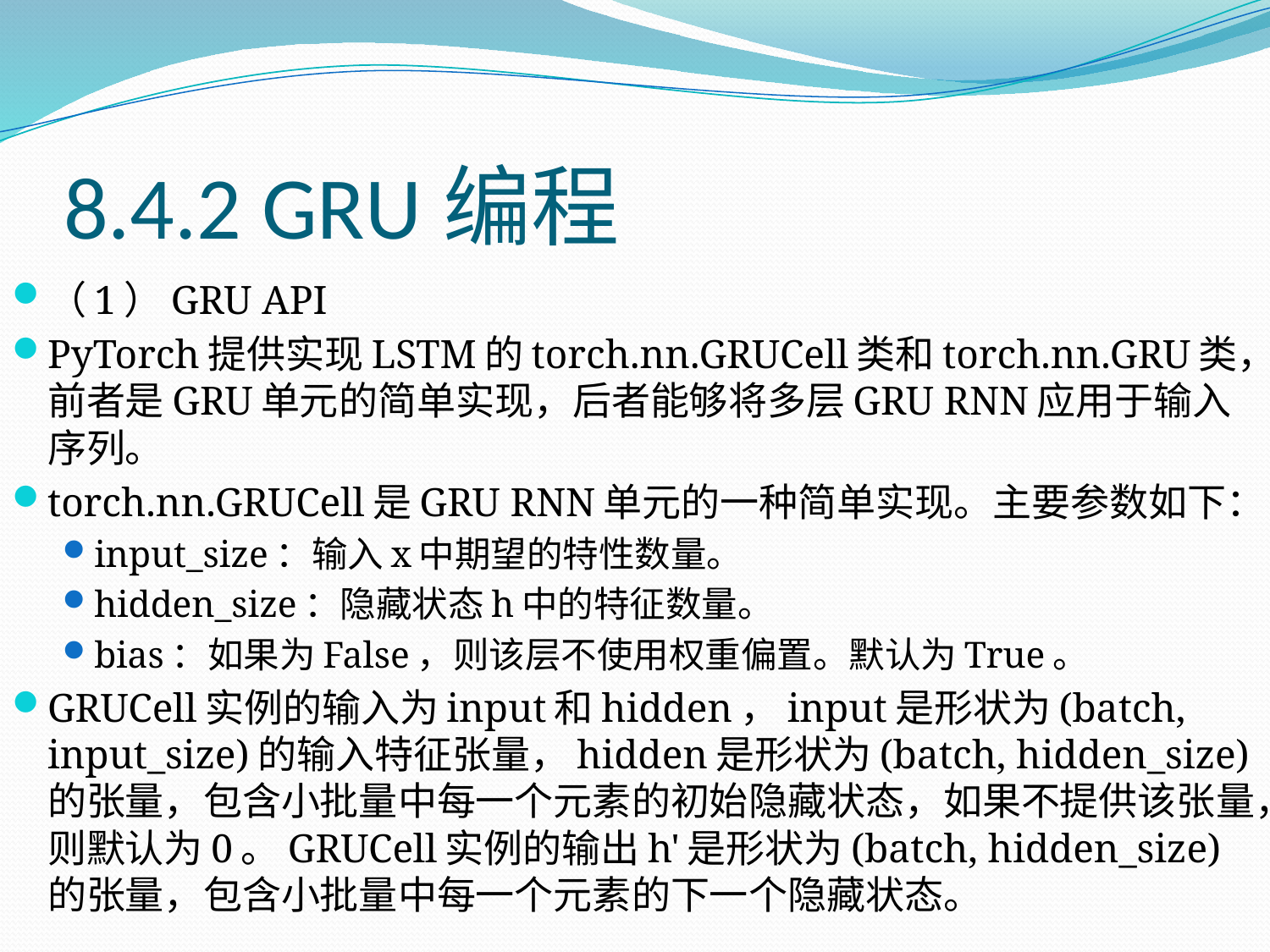

# 8.4.2 GRU编程
（1）GRU API
PyTorch提供实现LSTM的torch.nn.GRUCell类和torch.nn.GRU类，前者是GRU单元的简单实现，后者能够将多层GRU RNN应用于输入序列。
torch.nn.GRUCell是GRU RNN单元的一种简单实现。主要参数如下：
input_size：输入x中期望的特性数量。
hidden_size：隐藏状态h中的特征数量。
bias：如果为False，则该层不使用权重偏置。默认为True。
GRUCell实例的输入为input和hidden，input是形状为(batch, input_size)的输入特征张量，hidden是形状为(batch, hidden_size)的张量，包含小批量中每一个元素的初始隐藏状态，如果不提供该张量，则默认为0。GRUCell实例的输出h'是形状为(batch, hidden_size)的张量，包含小批量中每一个元素的下一个隐藏状态。